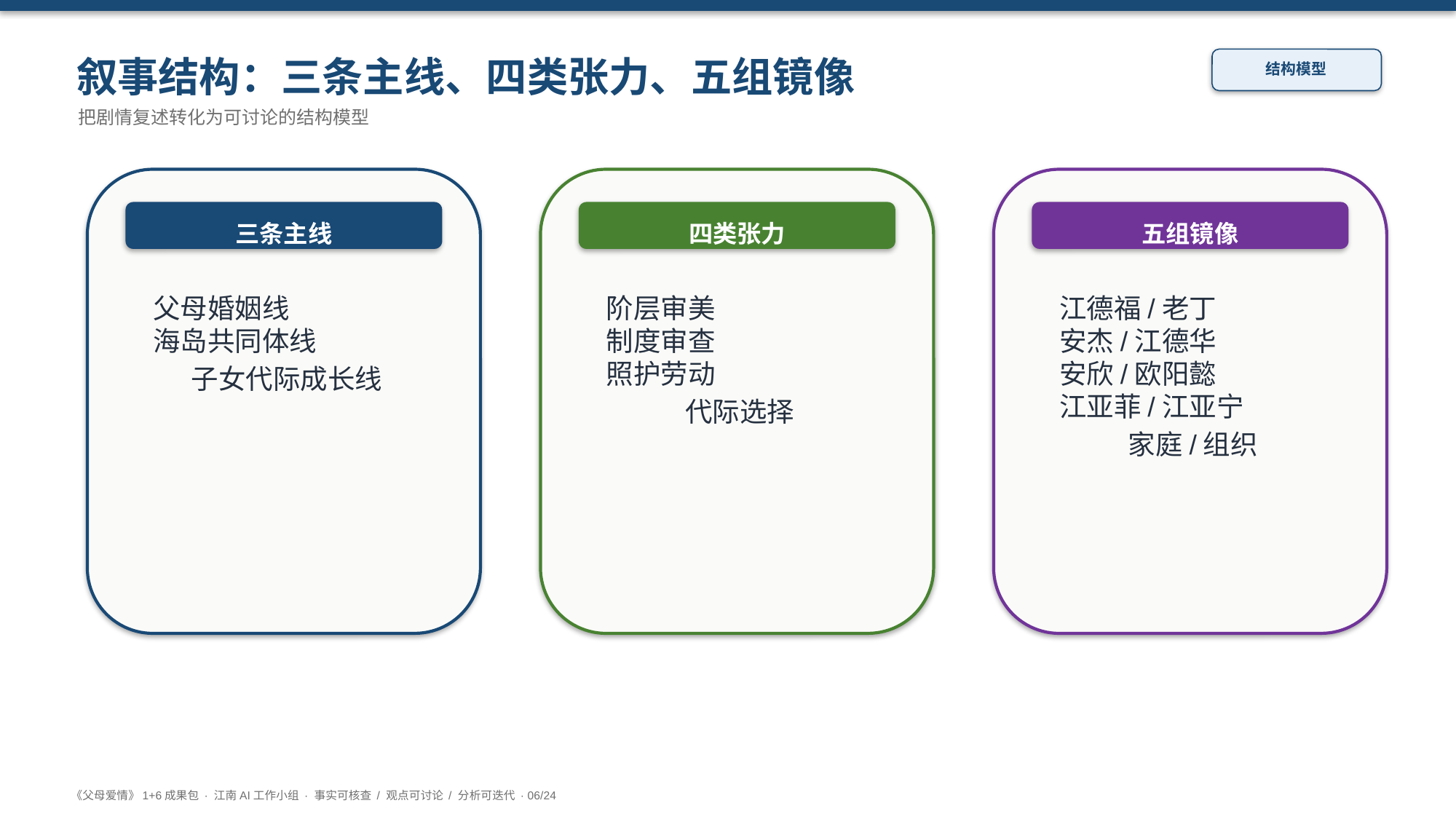

叙事结构：三条主线、四类张力、五组镜像

结构模型
把剧情复述转化为可讨论的结构模型

三条主线
四类张力
五组镜像
父母婚姻线
海岛共同体线
子女代际成长线
阶层审美
制度审查
照护劳动
代际选择
江德福/老丁
安杰/江德华
安欣/欧阳懿
江亚菲/江亚宁
家庭/组织
《父母爱情》1+6成果包 · 江南AI工作小组 · 事实可核查 / 观点可讨论 / 分析可迭代 · 06/24